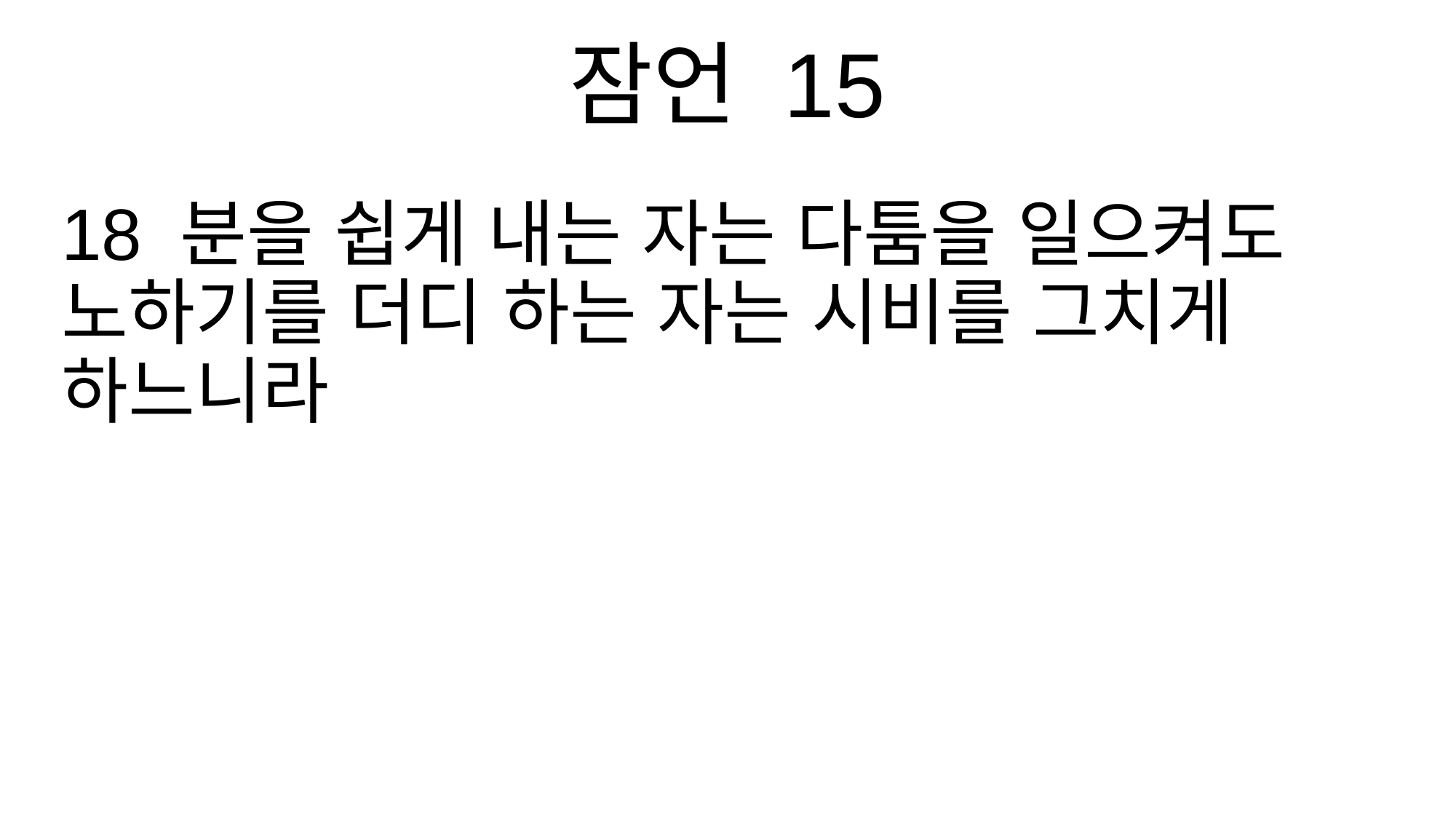

잠언 15
18 분을 쉽게 내는 자는 다툼을 일으켜도 노하기를 더디 하는 자는 시비를 그치게 하느니라